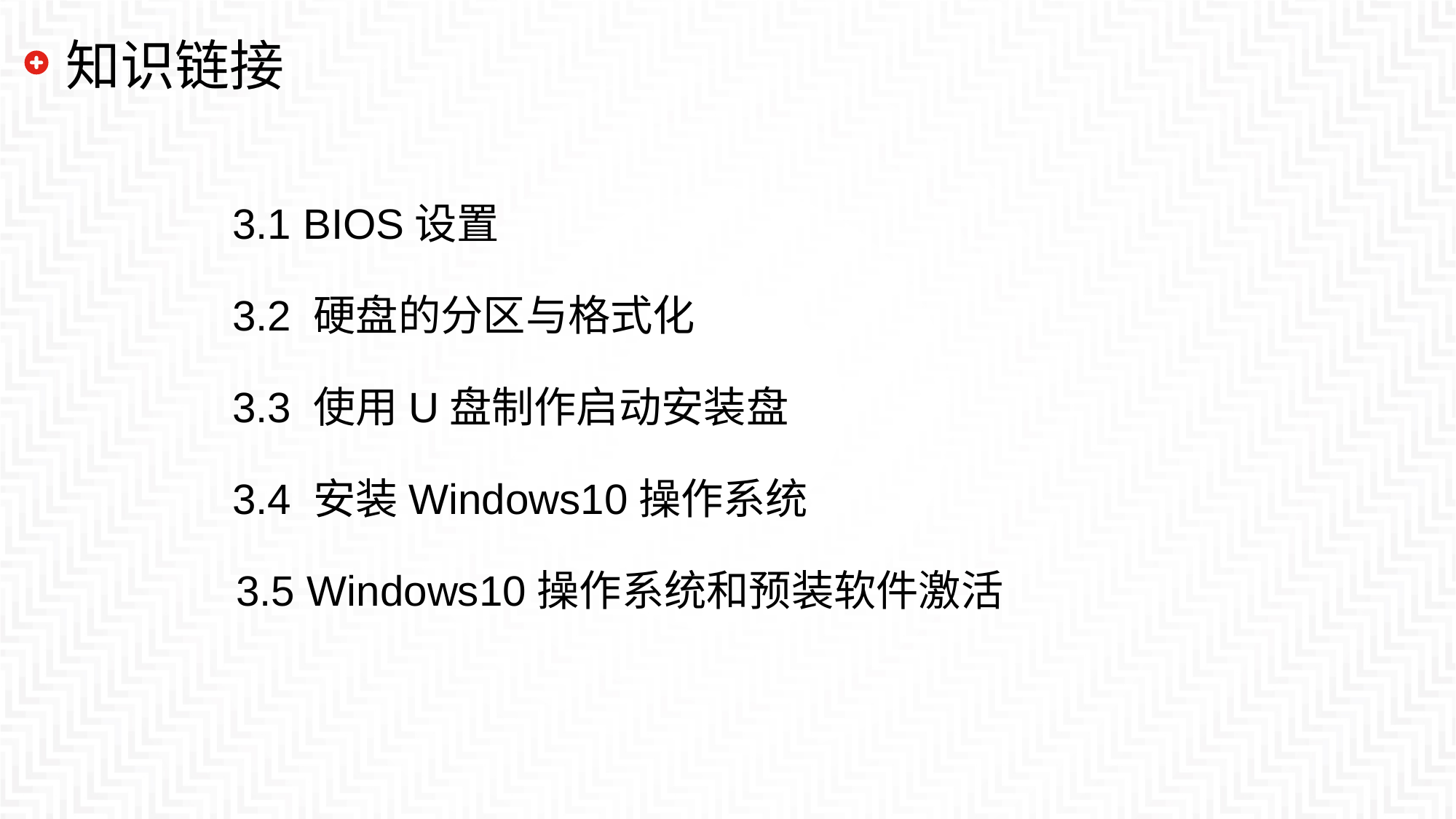

# 知识链接
3.1 BIOS设置
3.2 硬盘的分区与格式化
3.3 使用U盘制作启动安装盘
3.4 安装Windows10操作系统
3.5 Windows10操作系统和预装软件激活